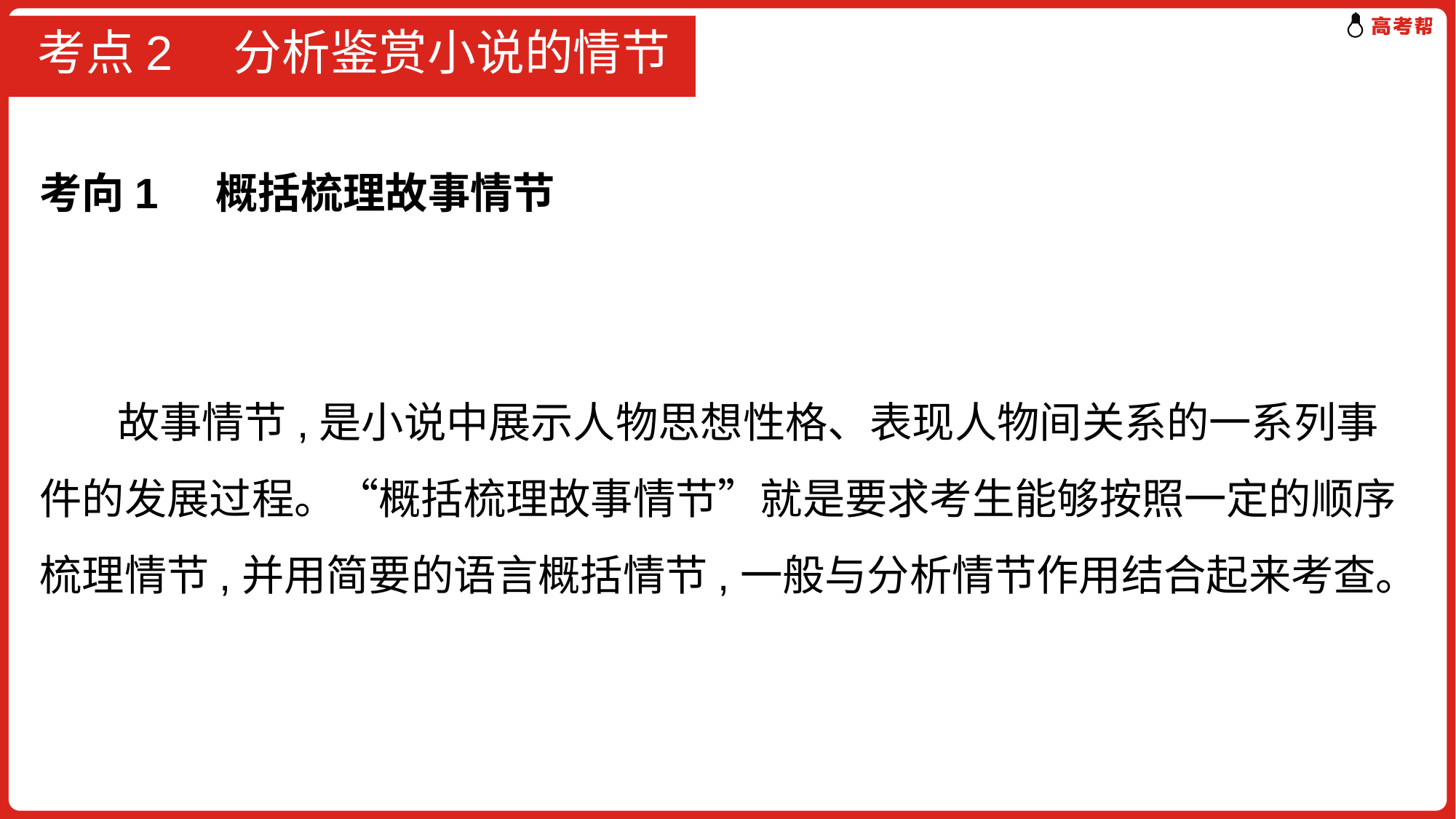

# 考点2　分析鉴赏小说的情节
考向1    概括梳理故事情节

       故事情节,是小说中展示人物思想性格、表现人物间关系的一系列事件的发展过程。“概括梳理故事情节”就是要求考生能够按照一定的顺序梳理情节,并用简要的语言概括情节,一般与分析情节作用结合起来考查。